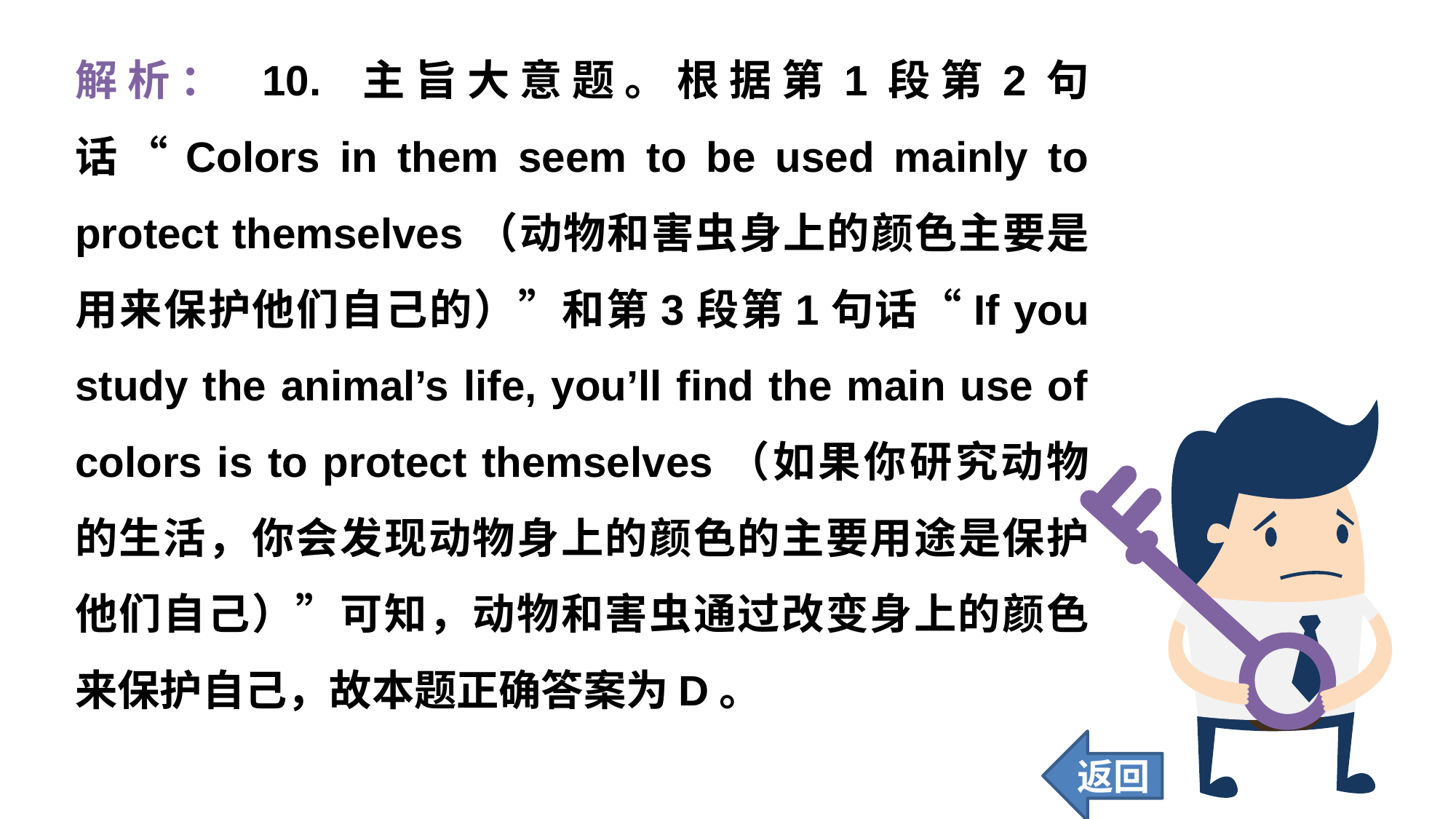

解析： 10. 主旨大意题。根据第1段第2句话“Colors in them seem to be used mainly to protect themselves（动物和害虫身上的颜色主要是用来保护他们自己的）”和第3段第1句话“If you study the animal’s life, you’ll find the main use of colors is to protect themselves（如果你研究动物的生活，你会发现动物身上的颜色的主要用途是保护他们自己）”可知，动物和害虫通过改变身上的颜色来保护自己，故本题正确答案为D。

返回
281